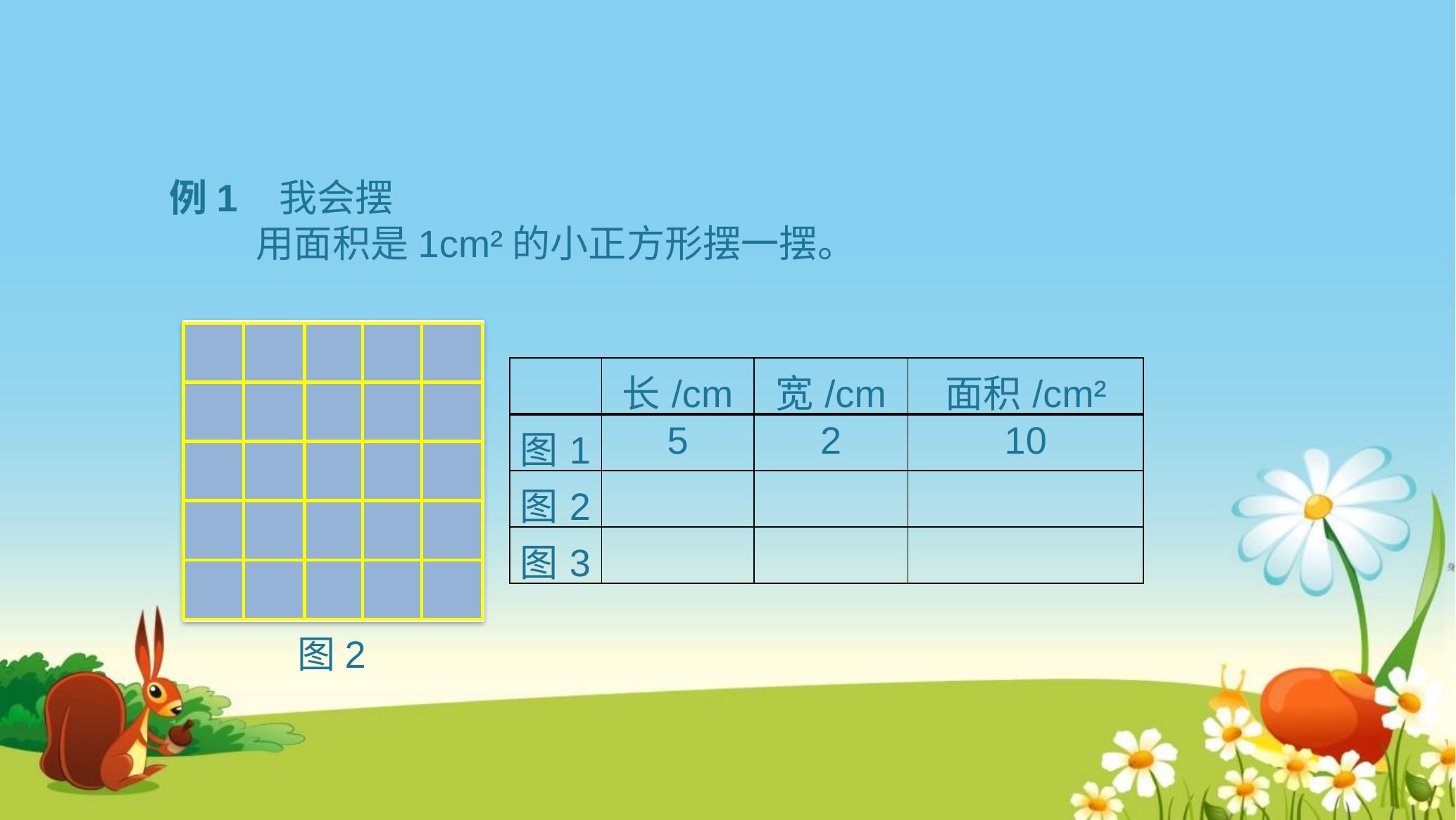

例1   我会摆
         用面积是1cm²的小正方形摆一摆。

|  | 长/cm | 宽/cm | 面积/cm² |
| --- | --- | --- | --- |
| 图1 | 5 | 2 | 10 |
| 图2 |  |  |  |
| 图3 |  |  |  |

图2